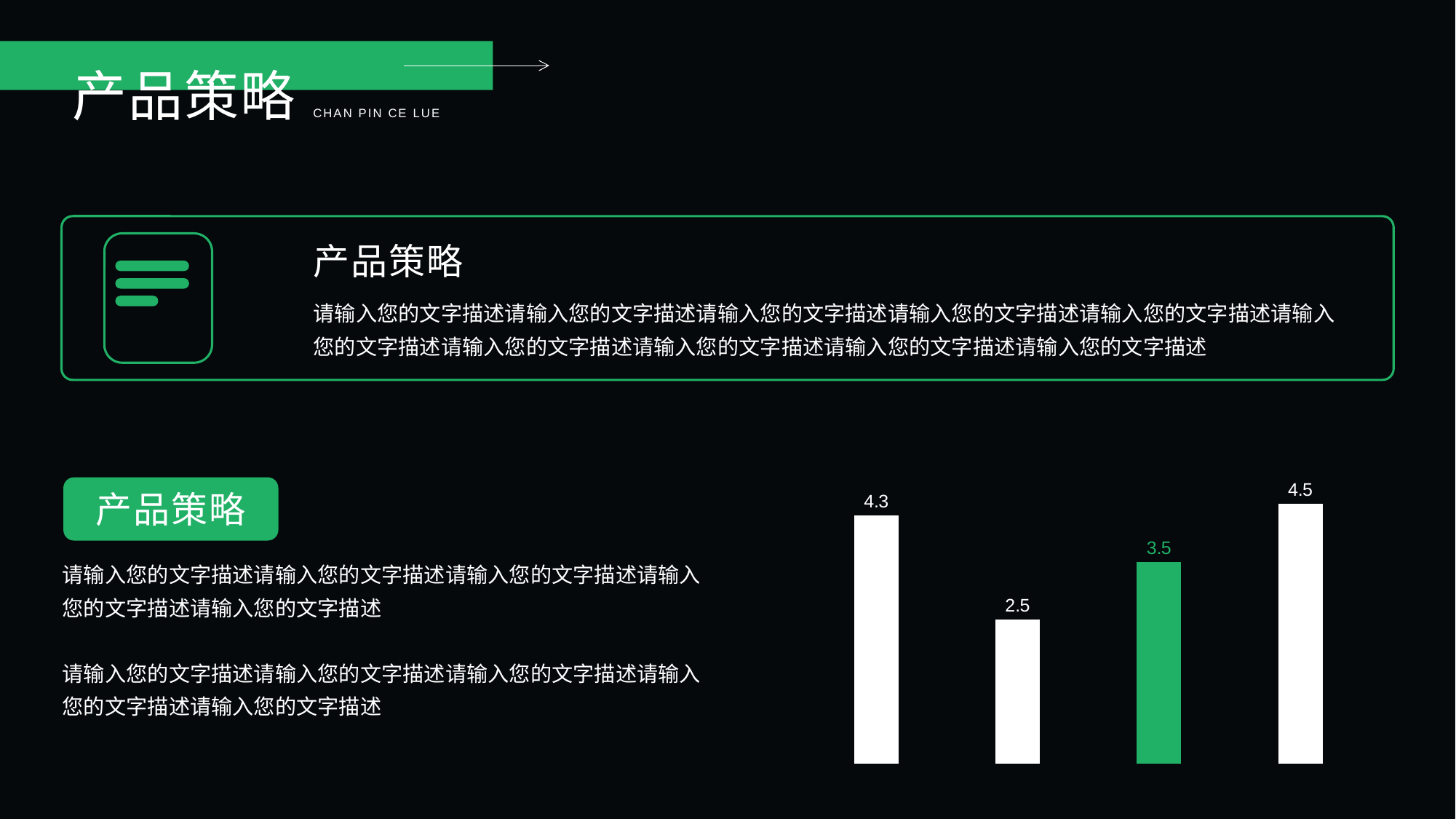

产品策略
CHAN PIN CE LUE

产品策略
请输入您的文字描述请输入您的文字描述请输入您的文字描述请输入您的文字描述请输入您的文字描述请输入您的文字描述请输入您的文字描述请输入您的文字描述请输入您的文字描述请输入您的文字描述

### Chart

| Category | 系列 1 |
|---|---|
| 类别 1 | 4.3 |
| 类别 2 | 2.5 |
| 类别 3 | 3.5 |
| 类别 4 | 4.5 |
产品策略
请输入您的文字描述请输入您的文字描述请输入您的文字描述请输入您的文字描述请输入您的文字描述
请输入您的文字描述请输入您的文字描述请输入您的文字描述请输入您的文字描述请输入您的文字描述